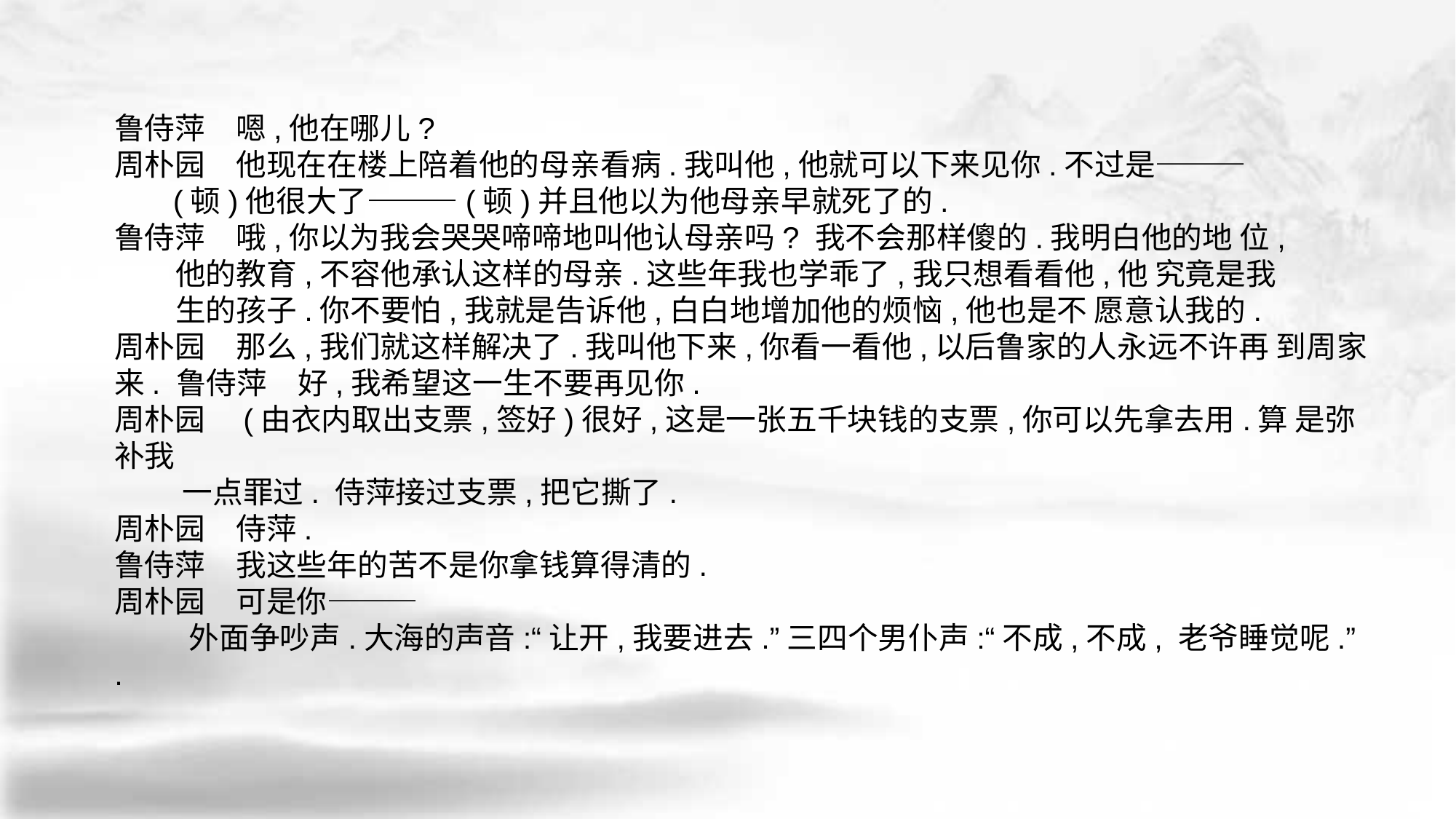

鲁侍萍　嗯,他在哪儿?
周朴园　他现在在楼上陪着他的母亲看病.我叫他,他就可以下来见你.不过是———
       (顿)他很大了———(顿)并且他以为他母亲早就死了的.
鲁侍萍　哦,你以为我会哭哭啼啼地叫他认母亲吗? 我不会那样傻的.我明白他的地 位,
        他的教育,不容他承认这样的母亲.这些年我也学乖了,我只想看看他,他 究竟是我
        生的孩子.你不要怕,我就是告诉他,白白地增加他的烦恼,他也是不 愿意认我的.
周朴园　那么,我们就这样解决了.我叫他下来,你看一看他,以后鲁家的人永远不许再 到周家来. 鲁侍萍　好,我希望这一生不要再见你.
周朴园　(由衣内取出支票,签好)很好,这是一张五千块钱的支票,你可以先拿去用.算 是弥补我
         一点罪过. 侍萍接过支票,把它撕了.
周朴园　侍萍.
鲁侍萍　我这些年的苦不是你拿钱算得清的.
周朴园　可是你———
          外面争吵声.大海的声音:“让开,我要进去.”三四个男仆声:“不成,不成, 老爷睡觉呢.”
.